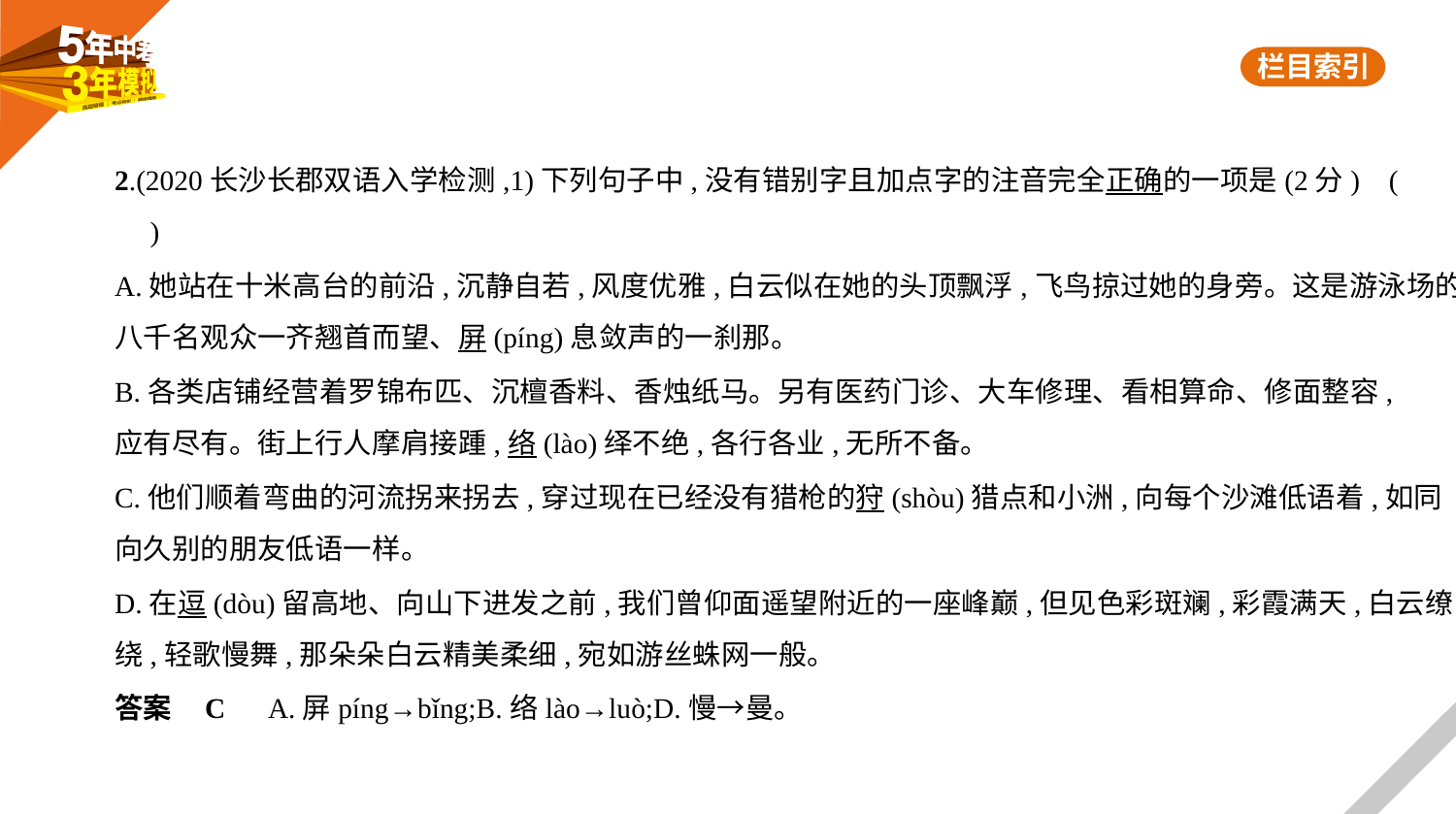

2.(2020长沙长郡双语入学检测,1)下列句子中,没有错别字且加点字的注音完全正确的一项是(2分) (    　)
A.她站在十米高台的前沿,沉静自若,风度优雅,白云似在她的头顶飘浮,飞鸟掠过她的身旁。这是游泳场的
八千名观众一齐翘首而望、屏(píng)息敛声的一刹那。
B.各类店铺经营着罗锦布匹、沉檀香料、香烛纸马。另有医药门诊、大车修理、看相算命、修面整容,
应有尽有。街上行人摩肩接踵,络(lào)绎不绝,各行各业,无所不备。
C.他们顺着弯曲的河流拐来拐去,穿过现在已经没有猎枪的狩(shòu)猎点和小洲,向每个沙滩低语着,如同
向久别的朋友低语一样。
D.在逗(dòu)留高地、向山下进发之前,我们曾仰面遥望附近的一座峰巅,但见色彩斑斓,彩霞满天,白云缭
绕,轻歌慢舞,那朵朵白云精美柔细,宛如游丝蛛网一般。
答案    C　A.屏píng→bǐng;B.络lào→luò;D.慢→曼。